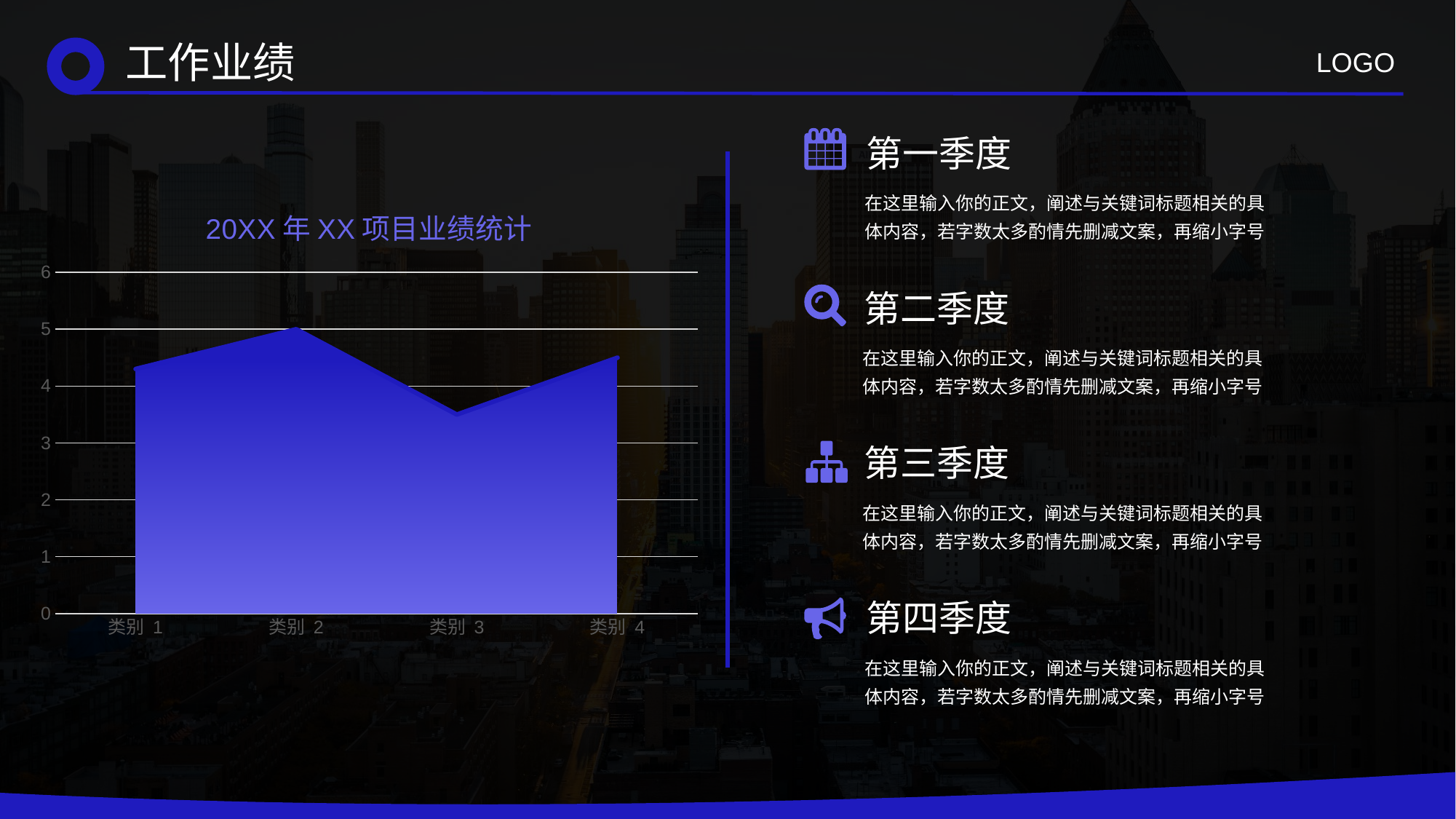

工作业绩

第一季度
在这里输入你的正文，阐述与关键词标题相关的具体内容，若字数太多酌情先删减文案，再缩小字号

### Chart: 20XX年XX项目业绩统计

| Category | 系列 2 | 系列 1 |
|---|---|---|
| 类别 1 | 4.3 | 4.3 |
| 类别 2 | 5.0 | 5.0 |
| 类别 3 | 3.5 | 3.5 |
| 类别 4 | 4.5 | 4.5 |
第二季度
在这里输入你的正文，阐述与关键词标题相关的具体内容，若字数太多酌情先删减文案，再缩小字号
第三季度

在这里输入你的正文，阐述与关键词标题相关的具体内容，若字数太多酌情先删减文案，再缩小字号
第四季度

在这里输入你的正文，阐述与关键词标题相关的具体内容，若字数太多酌情先删减文案，再缩小字号